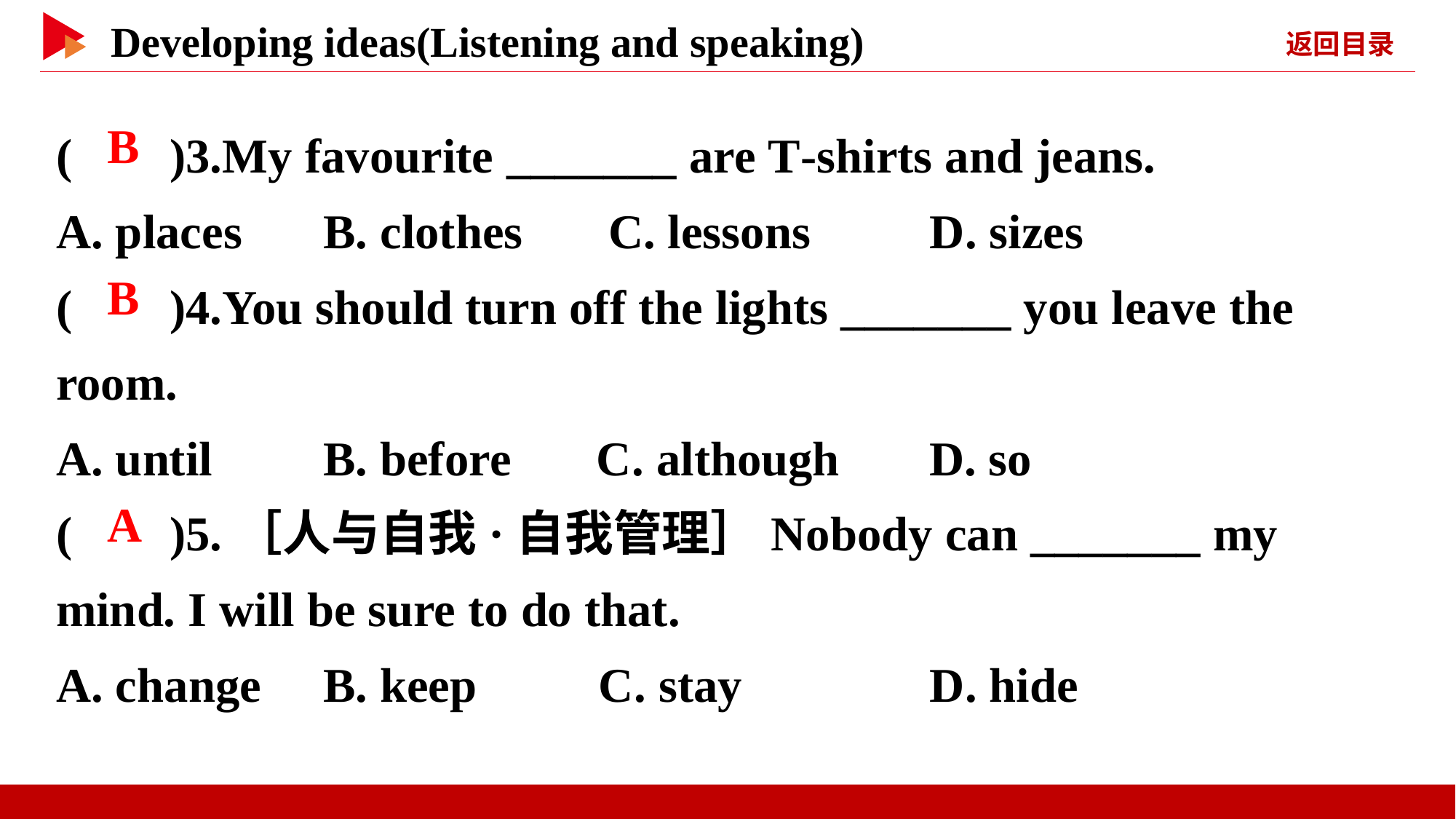

(        )3.My favourite _______ are T-shirts and jeans.
A. places	    B. clothes       C. lessons	         D. sizes
(        )4.You should turn off the lights _______ you leave the room.
A. until	    B. before       C. although 	D. so
(        )5.［人与自我·自我管理］Nobody can _______ my mind. I will be sure to do that.
A. change 	    B. keep          C. stay	         D. hide
   B
   B
   A